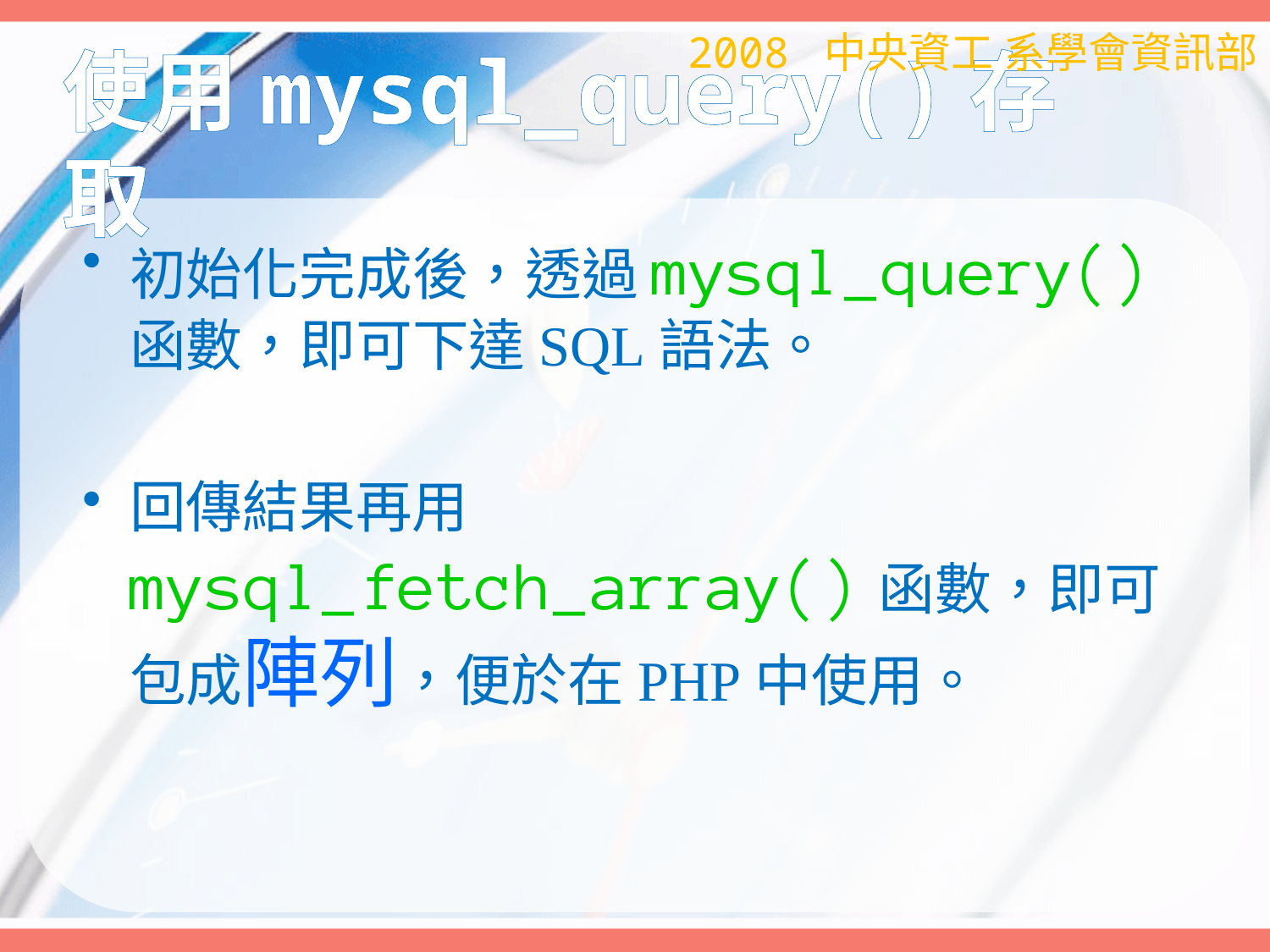

2008 中央資工 系學會資訊部
# 使用mysql_query()存取

初始化完成後，透過mysql_query()函數，即可下達SQL語法。

回傳結果再用mysql_fetch_array()函數，即可包成陣列，便於在PHP中使用。